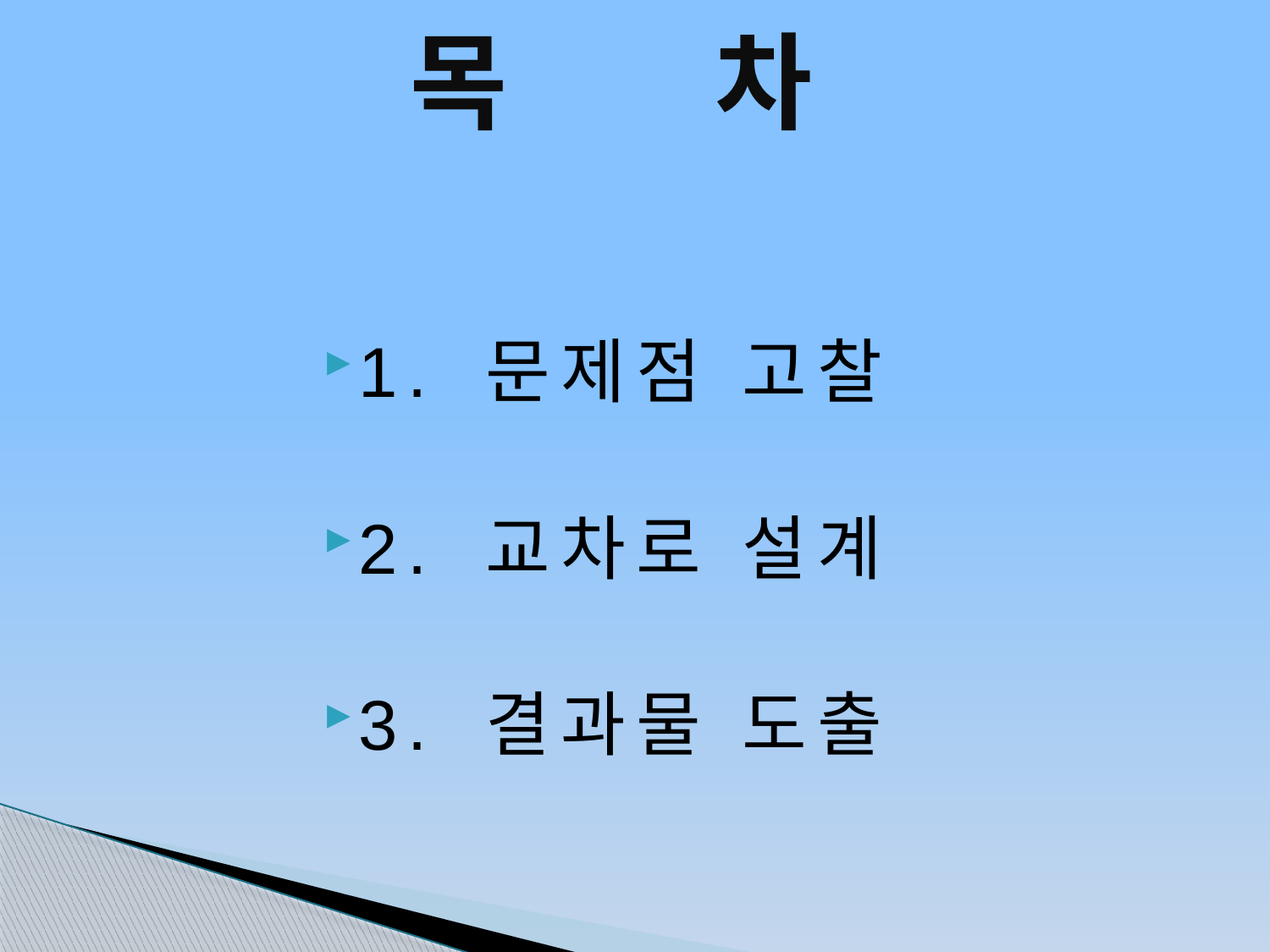

# 목       차
1. 문제점 고찰
2. 교차로 설계
3. 결과물 도출